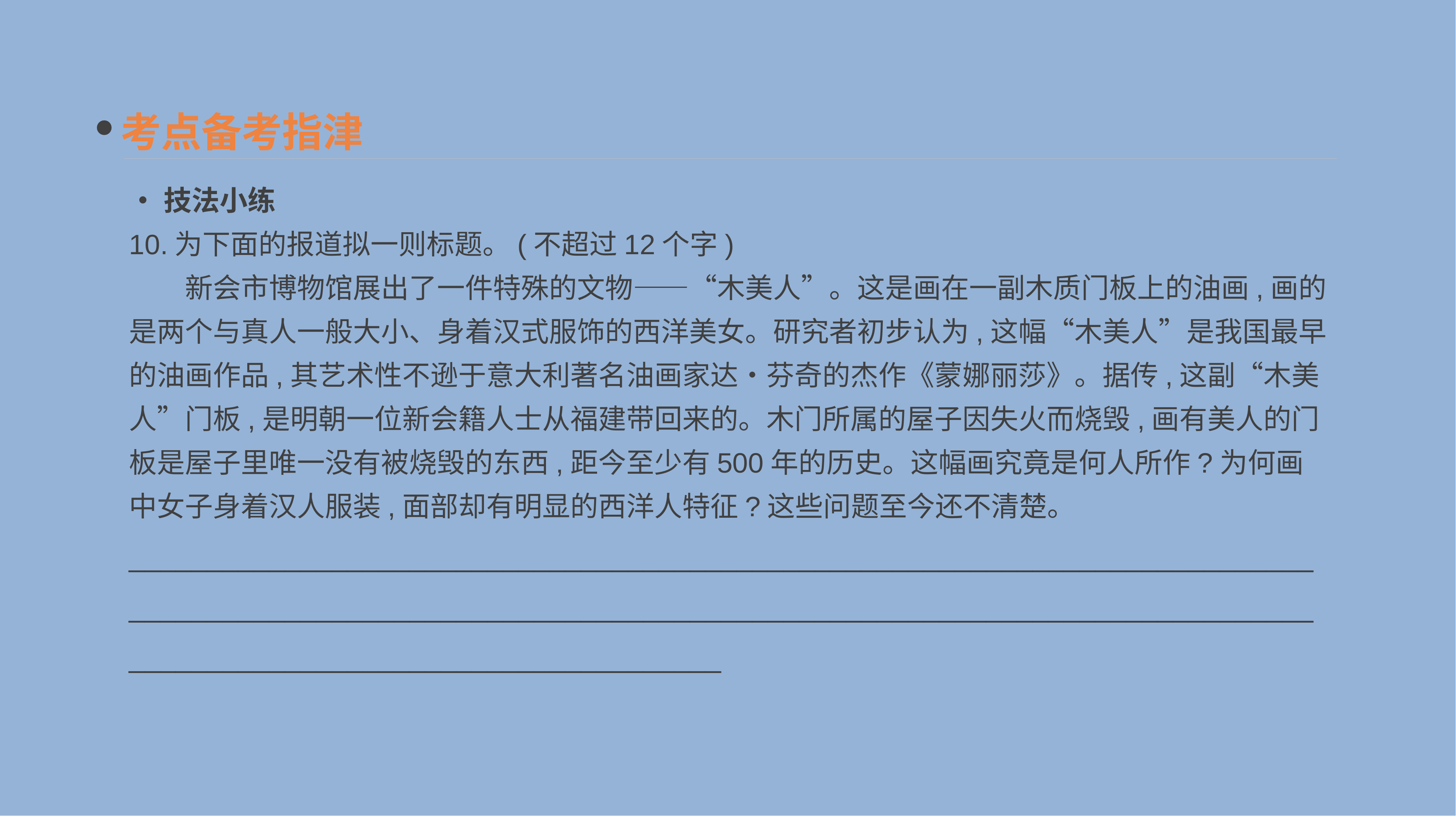

考点备考指津

•技法小练
10.为下面的报道拟一则标题。(不超过12个字)
　　新会市博物馆展出了一件特殊的文物——“木美人”。这是画在一副木质门板上的油画,画的是两个与真人一般大小、身着汉式服饰的西洋美女。研究者初步认为,这幅“木美人”是我国最早的油画作品,其艺术性不逊于意大利著名油画家达•芬奇的杰作《蒙娜丽莎》。据传,这副“木美人”门板,是明朝一位新会籍人士从福建带回来的。木门所属的屋子因失火而烧毁,画有美人的门板是屋子里唯一没有被烧毁的东西,距今至少有500年的历史。这幅画究竟是何人所作?为何画中女子身着汉人服装,面部却有明显的西洋人特征?这些问题至今还不清楚。
______________________________________________________________________________________________________________________________________________________________________________________________